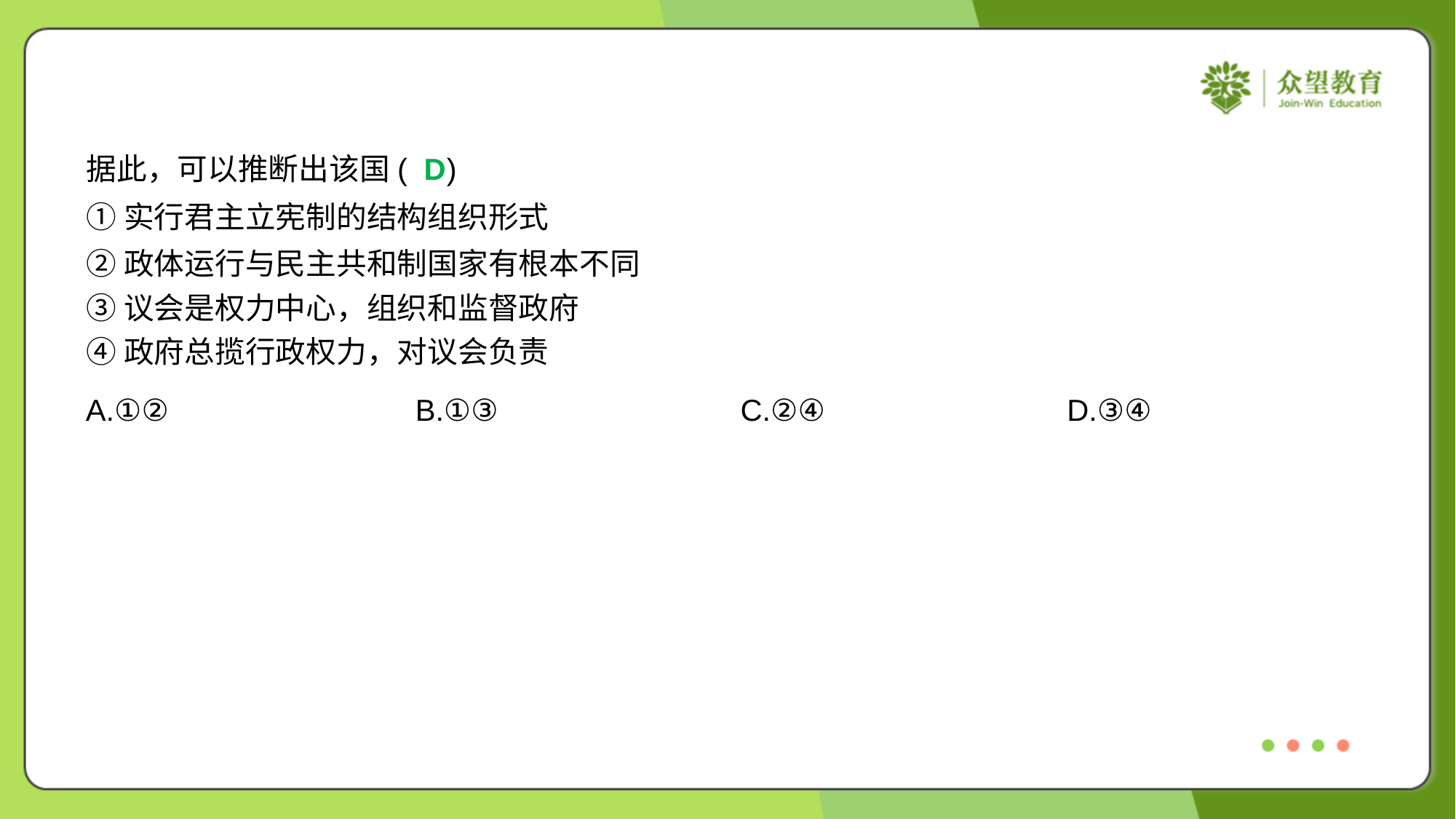

D
据此，可以推断出该国(     )
①实行君主立宪制的结构组织形式
②政体运行与民主共和制国家有根本不同
③议会是权力中心，组织和监督政府
④政府总揽行政权力，对议会负责
A.①②	B.①③	C.②④	D.③④